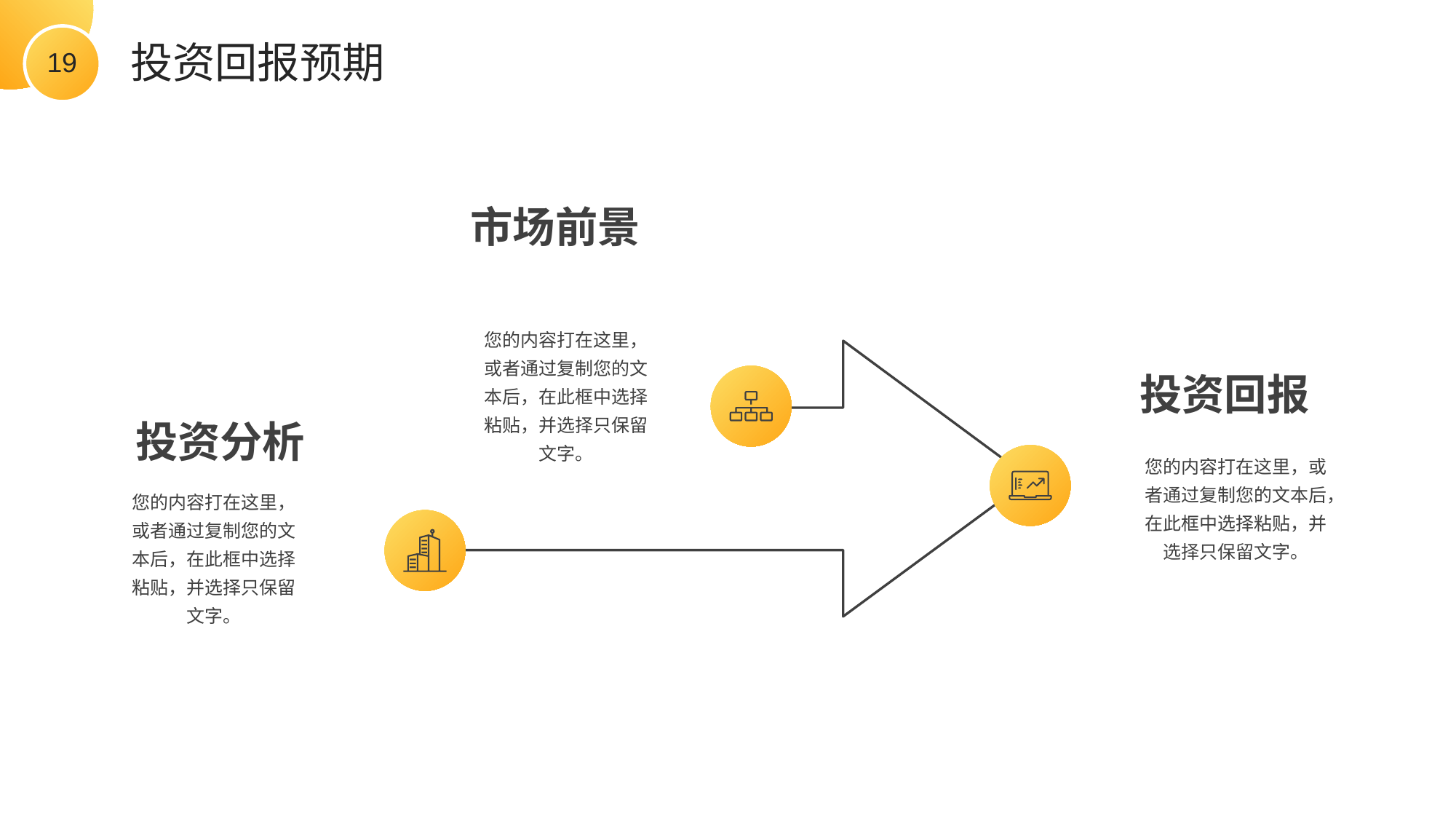

投资回报预期

市场前景
您的内容打在这里，或者通过复制您的文本后，在此框中选择粘贴，并选择只保留文字。
投资回报
您的内容打在这里，或者通过复制您的文本后，在此框中选择粘贴，并选择只保留文字。

投资分析
您的内容打在这里，或者通过复制您的文本后，在此框中选择粘贴，并选择只保留文字。